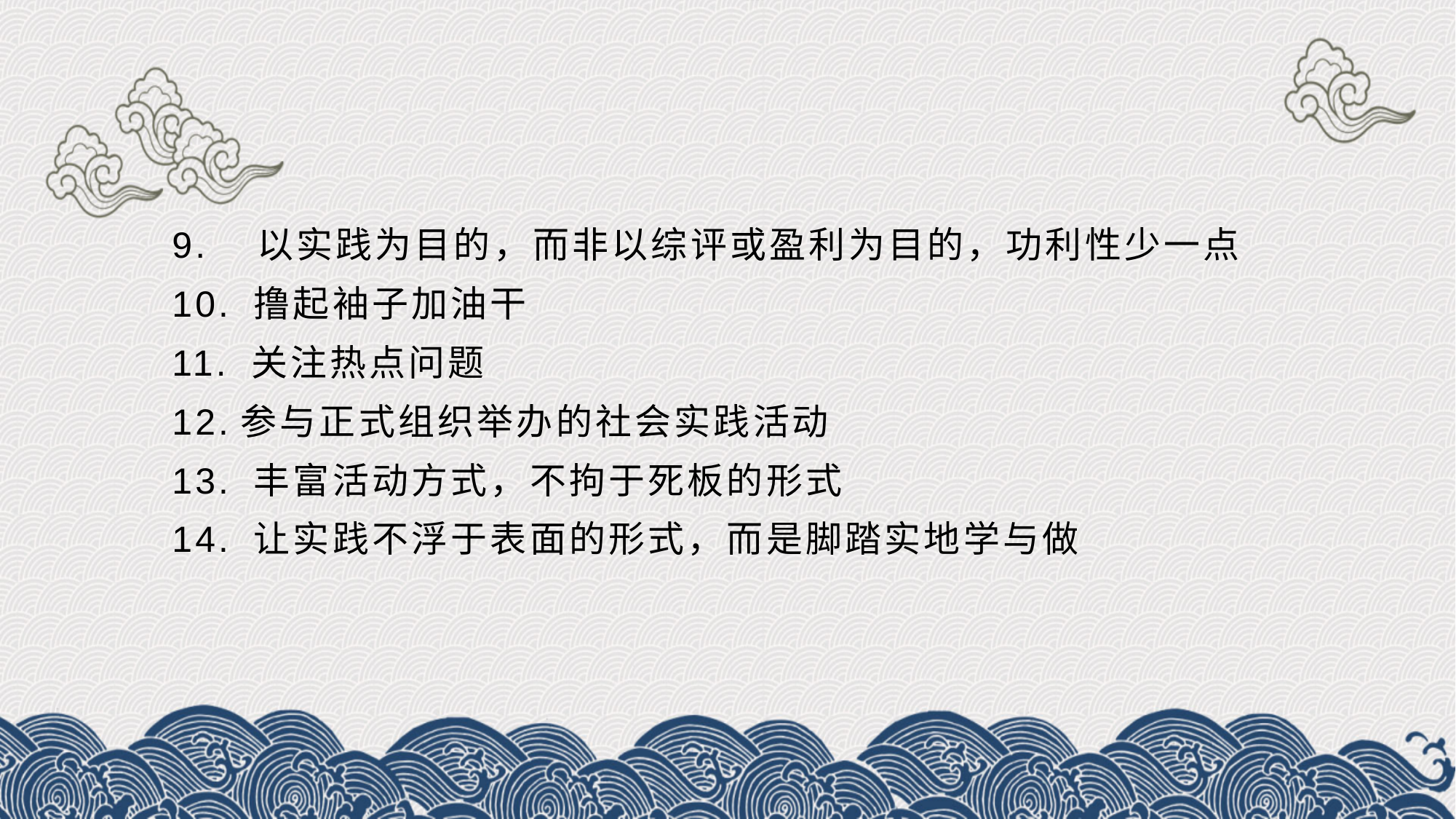

9.   以实践为目的，而非以综评或盈利为目的，功利性少一点
10. 撸起袖子加油干
11. 关注热点问题
12.参与正式组织举办的社会实践活动
13. 丰富活动方式，不拘于死板的形式
14. 让实践不浮于表面的形式，而是脚踏实地学与做